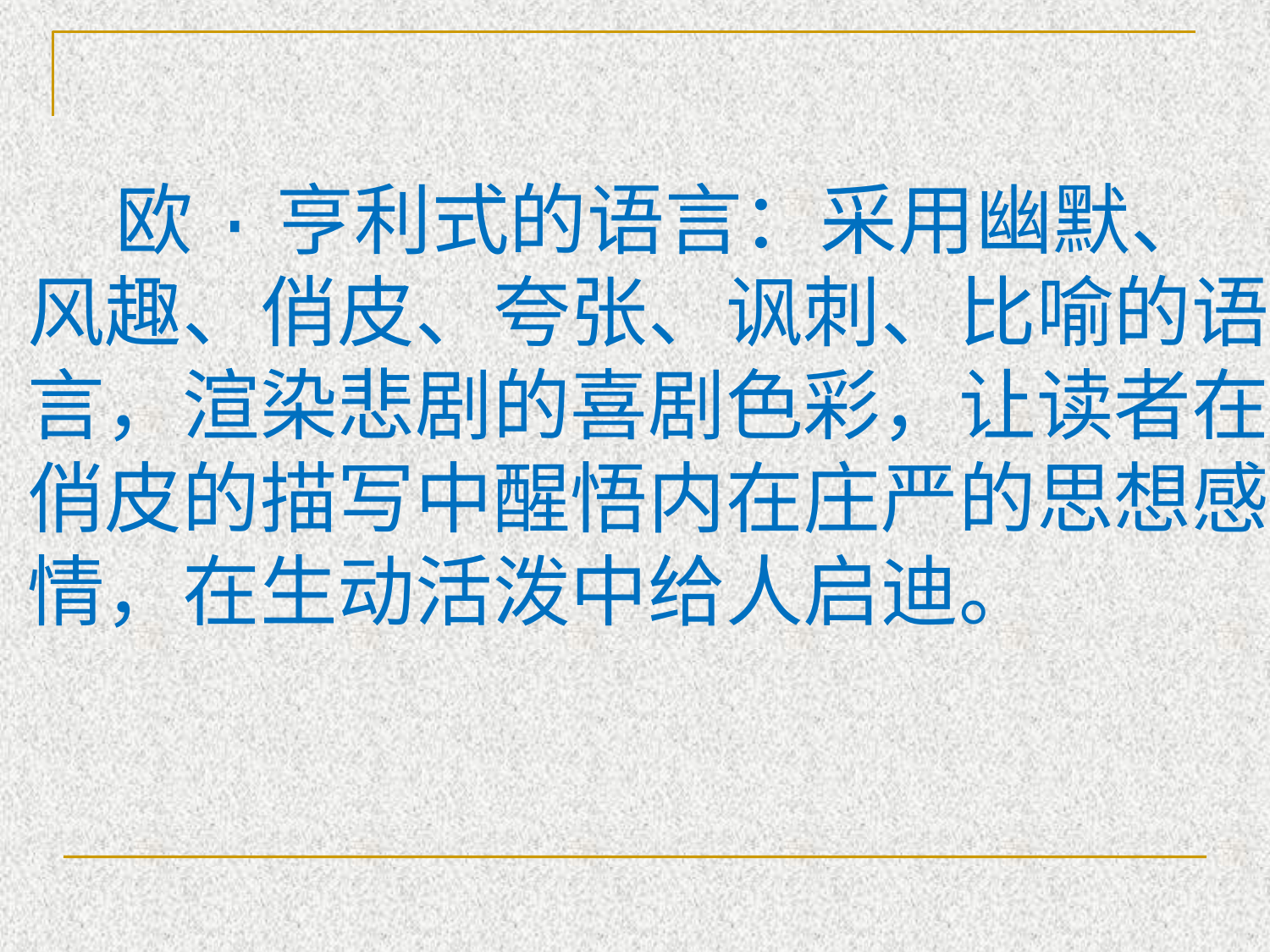

欧·亨利式的语言：采用幽默、风趣、俏皮、夸张、讽刺、比喻的语言，渲染悲剧的喜剧色彩，让读者在俏皮的描写中醒悟内在庄严的思想感情，在生动活泼中给人启迪。